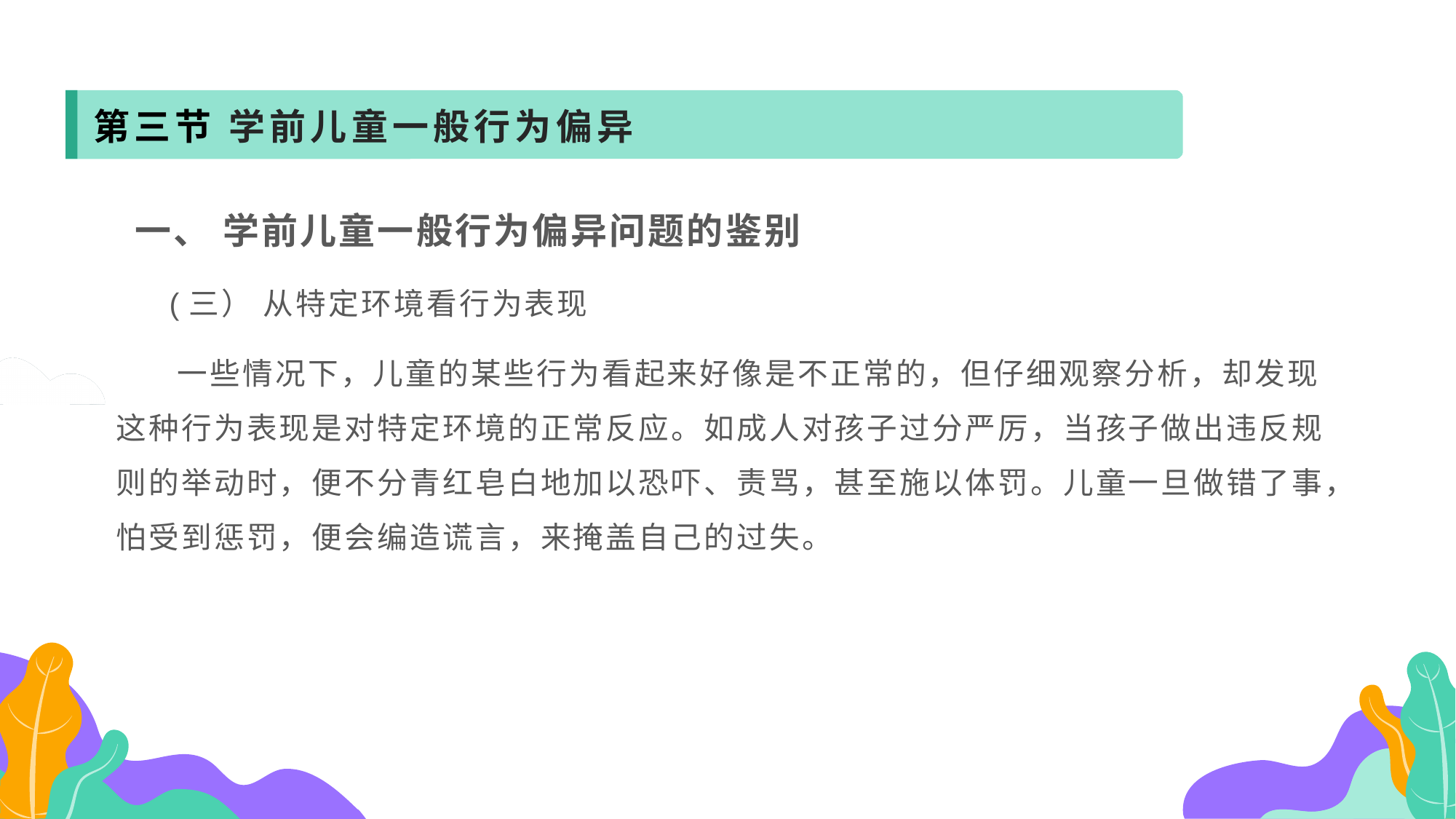

第三节 学前儿童一般行为偏异
 一、 学前儿童一般行为偏异问题的鉴别
     (三） 从特定环境看行为表现
      一些情况下，儿童的某些行为看起来好像是不正常的，但仔细观察分析，却发现这种行为表现是对特定环境的正常反应。如成人对孩子过分严厉，当孩子做出违反规则的举动时，便不分青红皂白地加以恐吓、责骂，甚至施以体罚。儿童一旦做错了事，怕受到惩罚，便会编造谎言，来掩盖自己的过失。